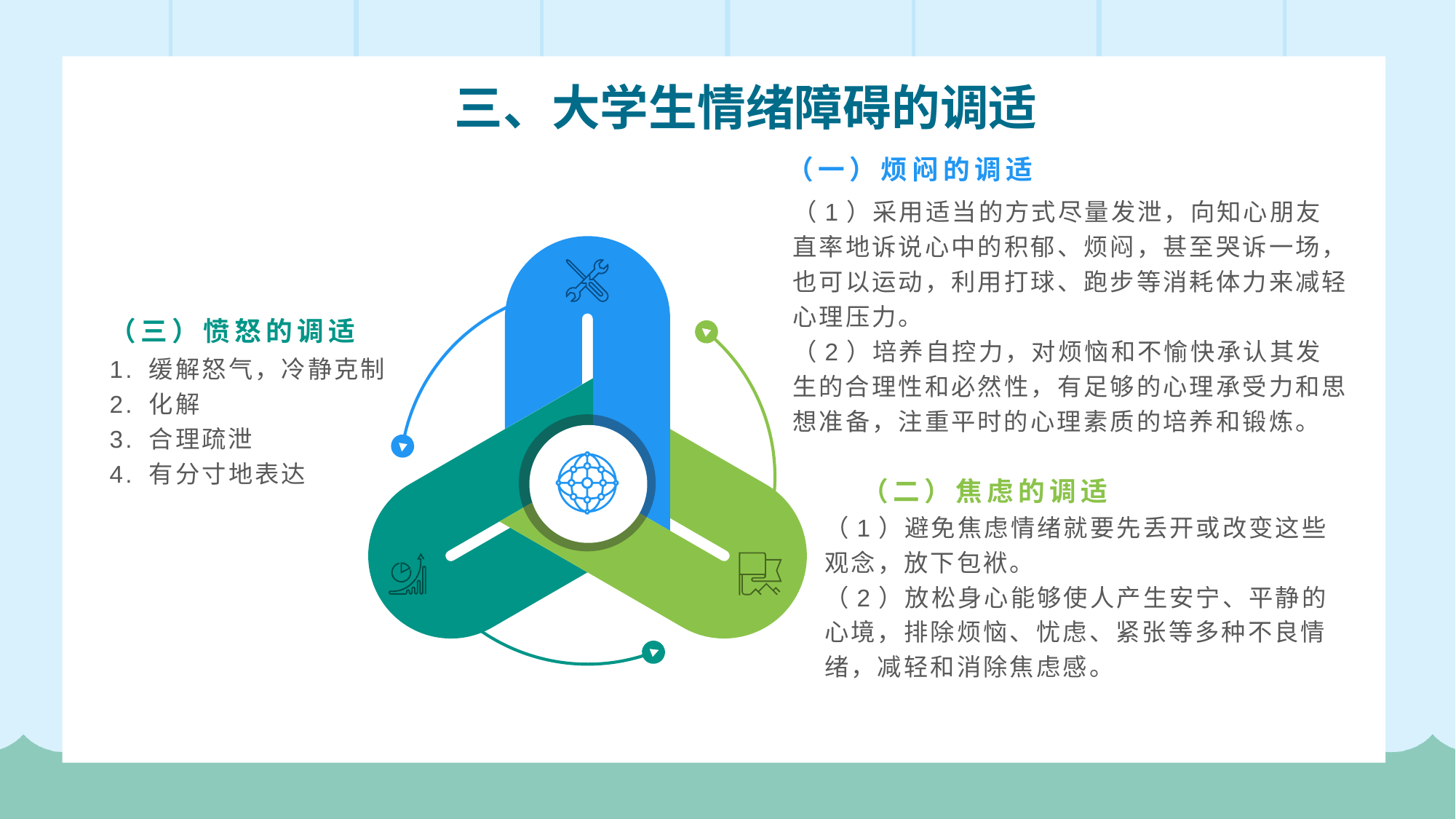

三、大学生情绪障碍的调适
（一）烦闷的调适
（1）采用适当的方式尽量发泄，向知心朋友直率地诉说心中的积郁、烦闷，甚至哭诉一场，也可以运动，利用打球、跑步等消耗体力来减轻心理压力。
（2）培养自控力，对烦恼和不愉快承认其发生的合理性和必然性，有足够的心理承受力和思想准备，注重平时的心理素质的培养和锻炼。

（三）愤怒的调适

1. 缓解怒气，冷静克制
2. 化解
3. 合理疏泄
4. 有分寸地表达

（二）焦虑的调适
（1）避免焦虑情绪就要先丢开或改变这些观念，放下包袱。
（2）放松身心能够使人产生安宁、平静的心境，排除烦恼、忧虑、紧张等多种不良情绪，减轻和消除焦虑感。